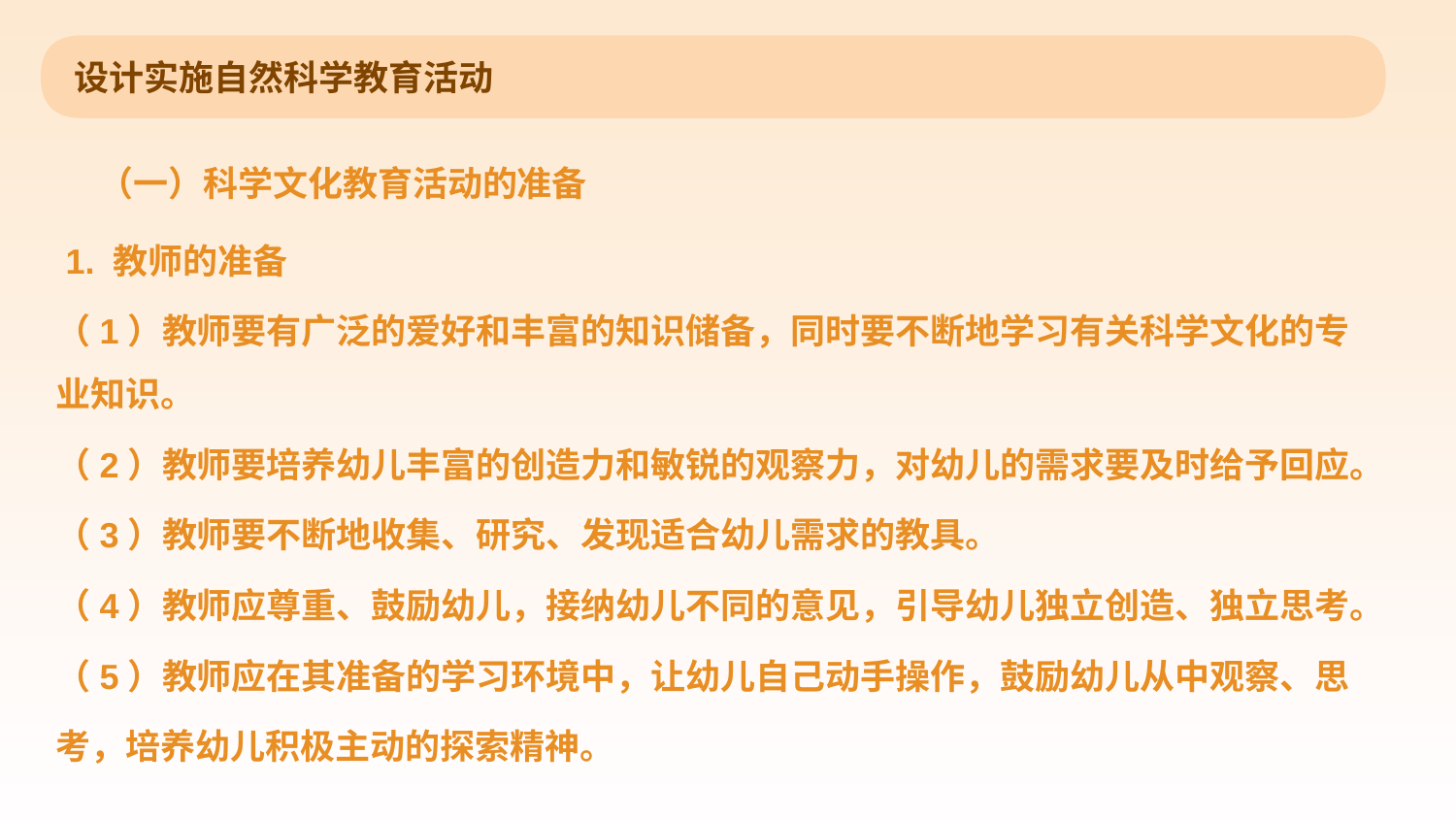

设计实施自然科学教育活动
（一）科学文化教育活动的准备
 1. 教师的准备
（1）教师要有广泛的爱好和丰富的知识储备，同时要不断地学习有关科学文化的专业知识。
（2）教师要培养幼儿丰富的创造力和敏锐的观察力，对幼儿的需求要及时给予回应。
（3）教师要不断地收集、研究、发现适合幼儿需求的教具。
（4）教师应尊重、鼓励幼儿，接纳幼儿不同的意见，引导幼儿独立创造、独立思考。
（5）教师应在其准备的学习环境中，让幼儿自己动手操作，鼓励幼儿从中观察、思
考，培养幼儿积极主动的探索精神。